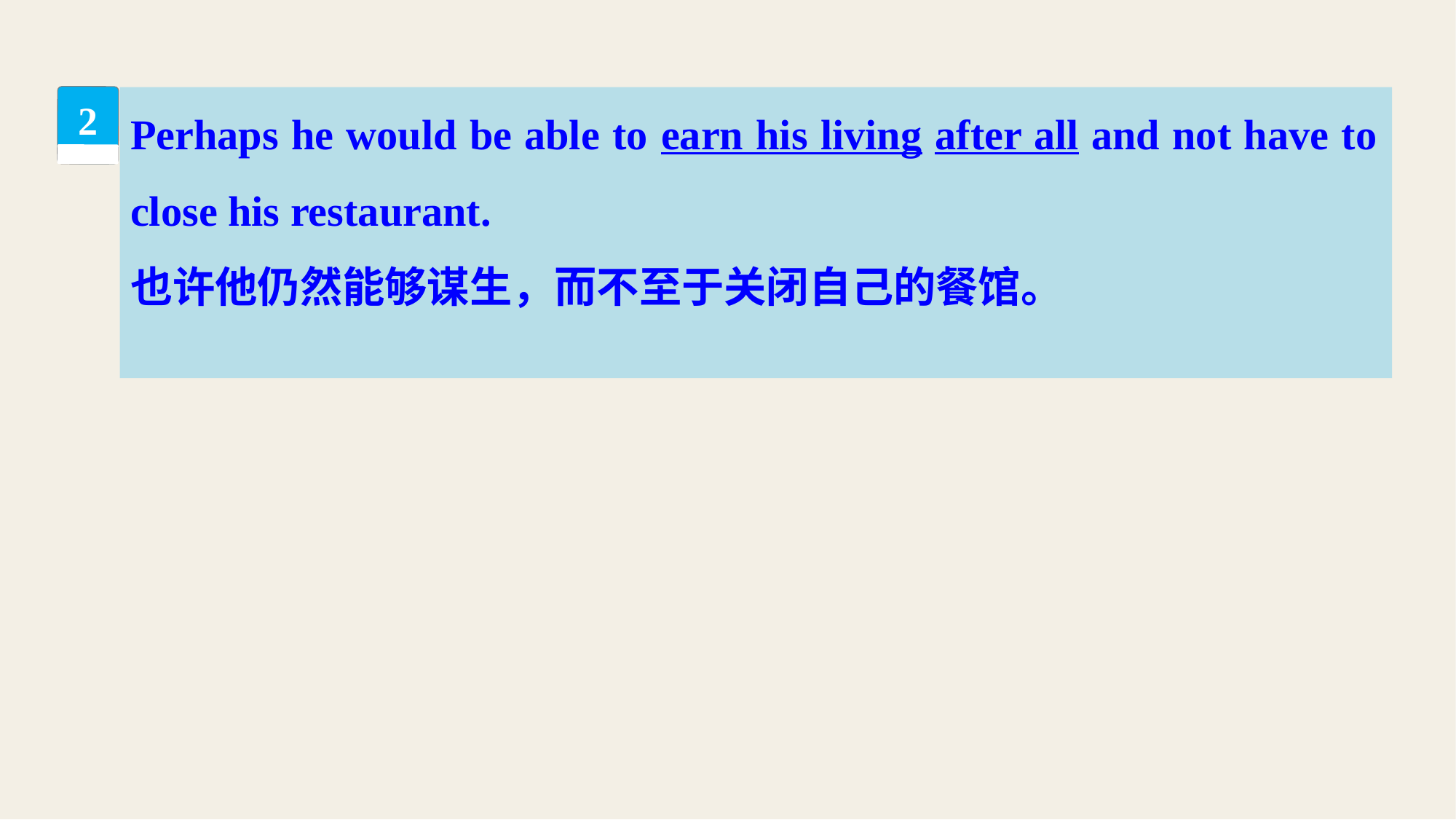

Perhaps he would be able to earn his living after all and not have to close his restaurant.
也许他仍然能够谋生，而不至于关闭自己的餐馆。

2